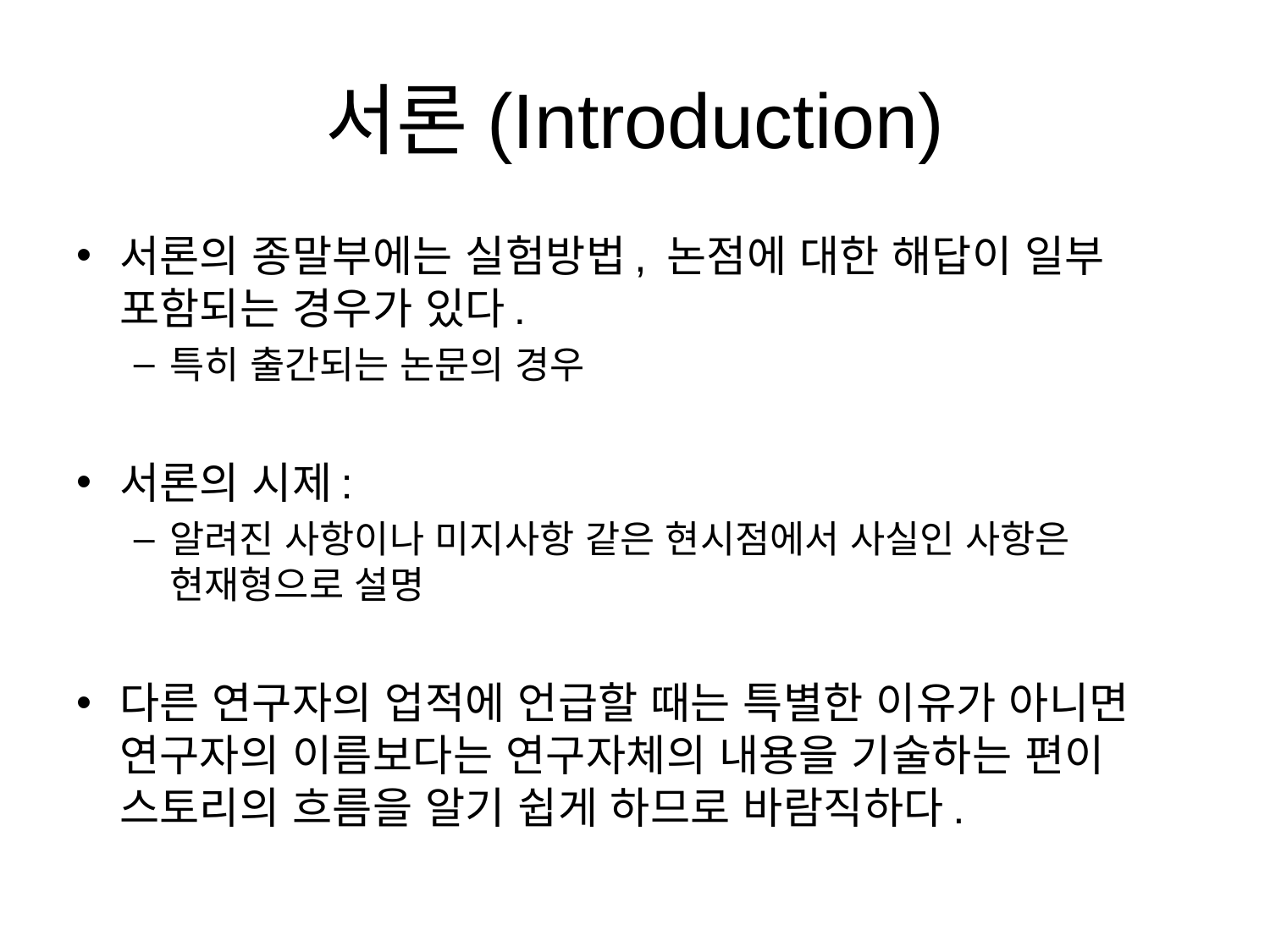

# 서론(Introduction)
서론의 종말부에는 실험방법, 논점에 대한 해답이 일부 포함되는 경우가 있다.
특히 출간되는 논문의 경우

서론의 시제:
알려진 사항이나 미지사항 같은 현시점에서 사실인 사항은 현재형으로 설명

다른 연구자의 업적에 언급할 때는 특별한 이유가 아니면 연구자의 이름보다는 연구자체의 내용을 기술하는 편이 스토리의 흐름을 알기 쉽게 하므로 바람직하다.